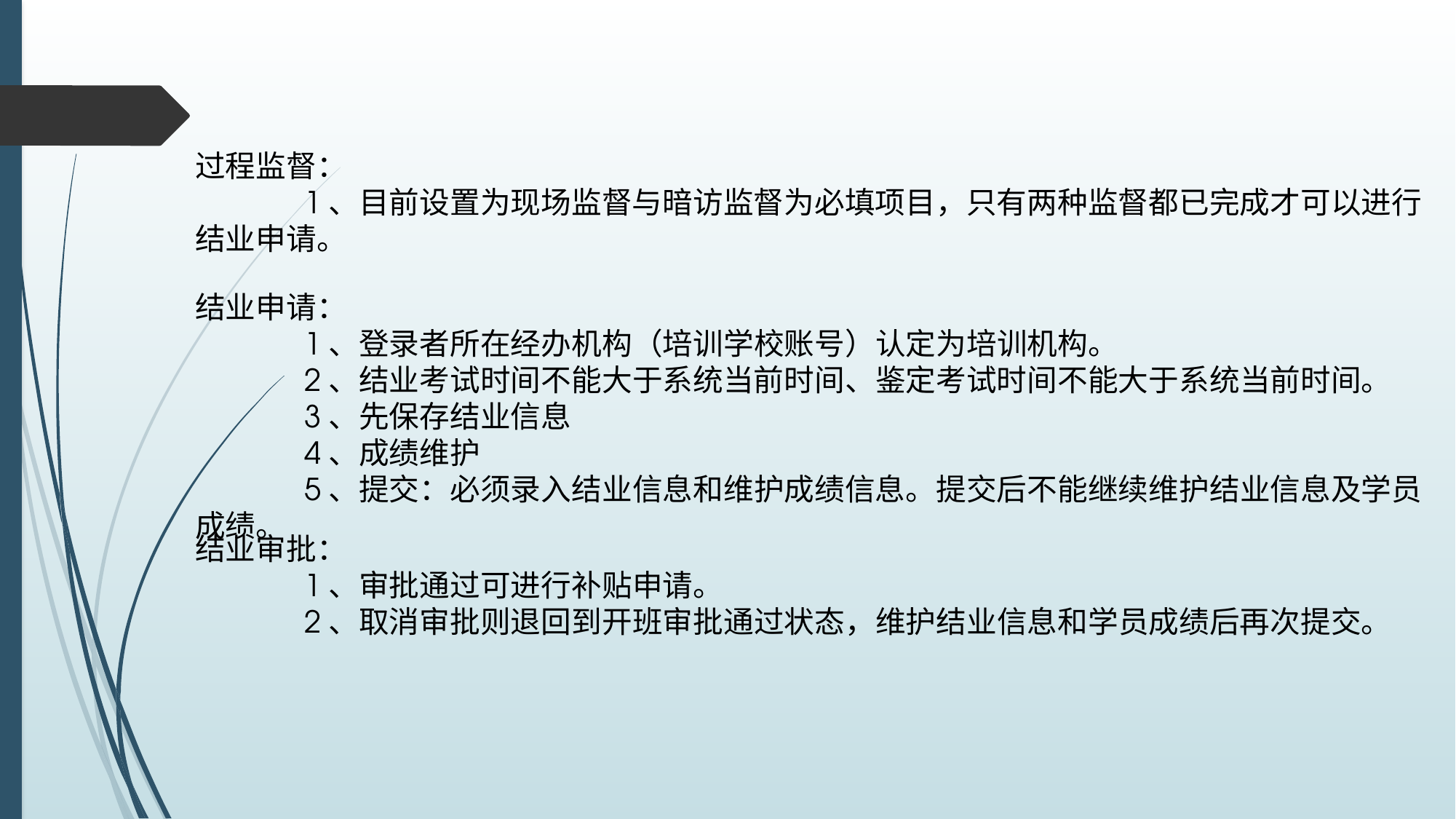

过程监督：
	1、目前设置为现场监督与暗访监督为必填项目，只有两种监督都已完成才可以进行结业申请。
结业申请：
	1、登录者所在经办机构（培训学校账号）认定为培训机构。
	2、结业考试时间不能大于系统当前时间、鉴定考试时间不能大于系统当前时间。
	3、先保存结业信息
	4、成绩维护
	5、提交：必须录入结业信息和维护成绩信息。提交后不能继续维护结业信息及学员成绩。
结业审批：
	1、审批通过可进行补贴申请。
	2、取消审批则退回到开班审批通过状态，维护结业信息和学员成绩后再次提交。